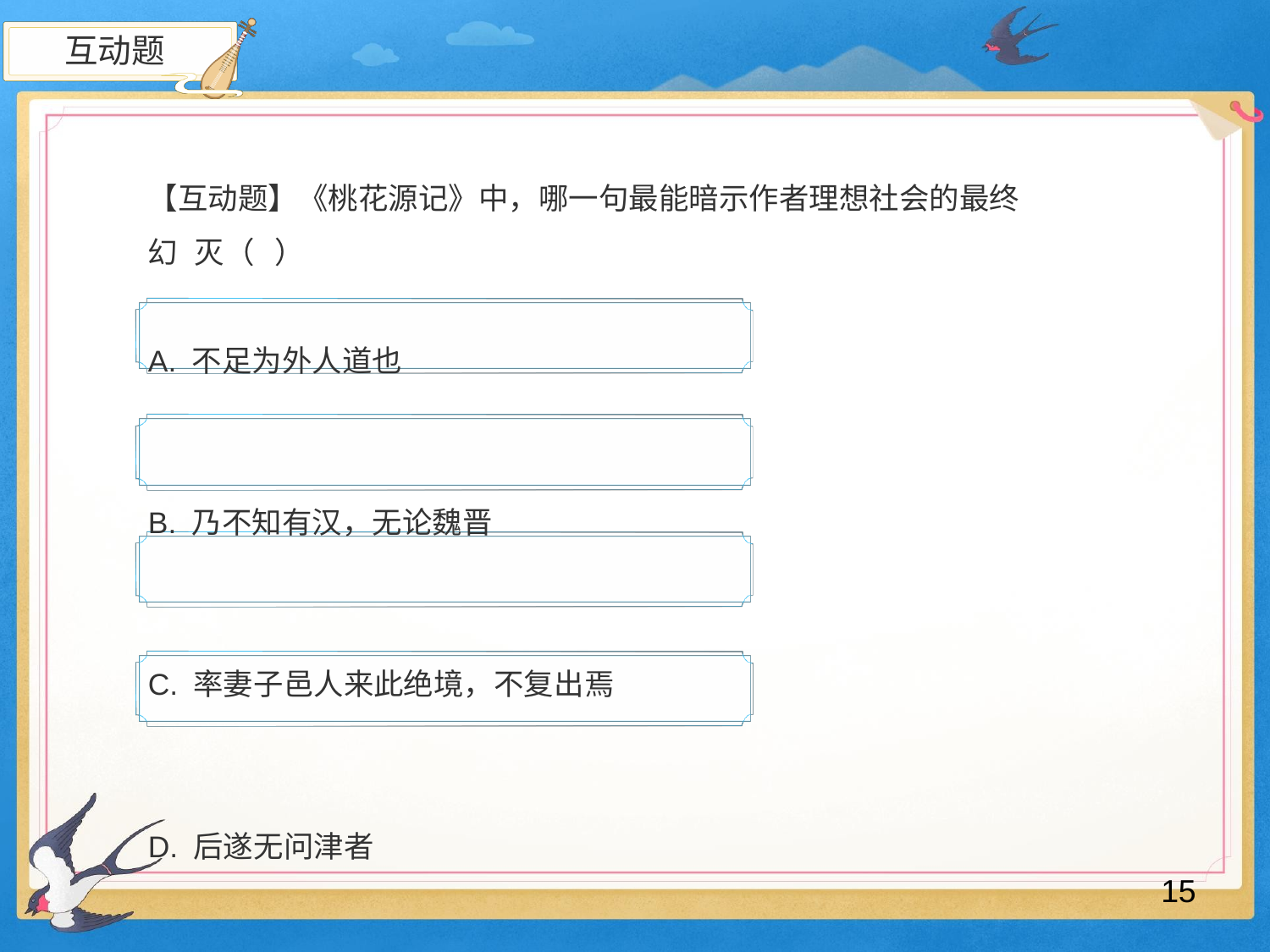

互动题
【互动题】《桃花源记》中，哪一句最能暗示作者理想社会的最终幻  灭（	）

A. 不足为外人道也

B. 乃不知有汉，无论魏晋

C. 率妻子邑人来此绝境，不复出焉

D. 后遂无问津者

15